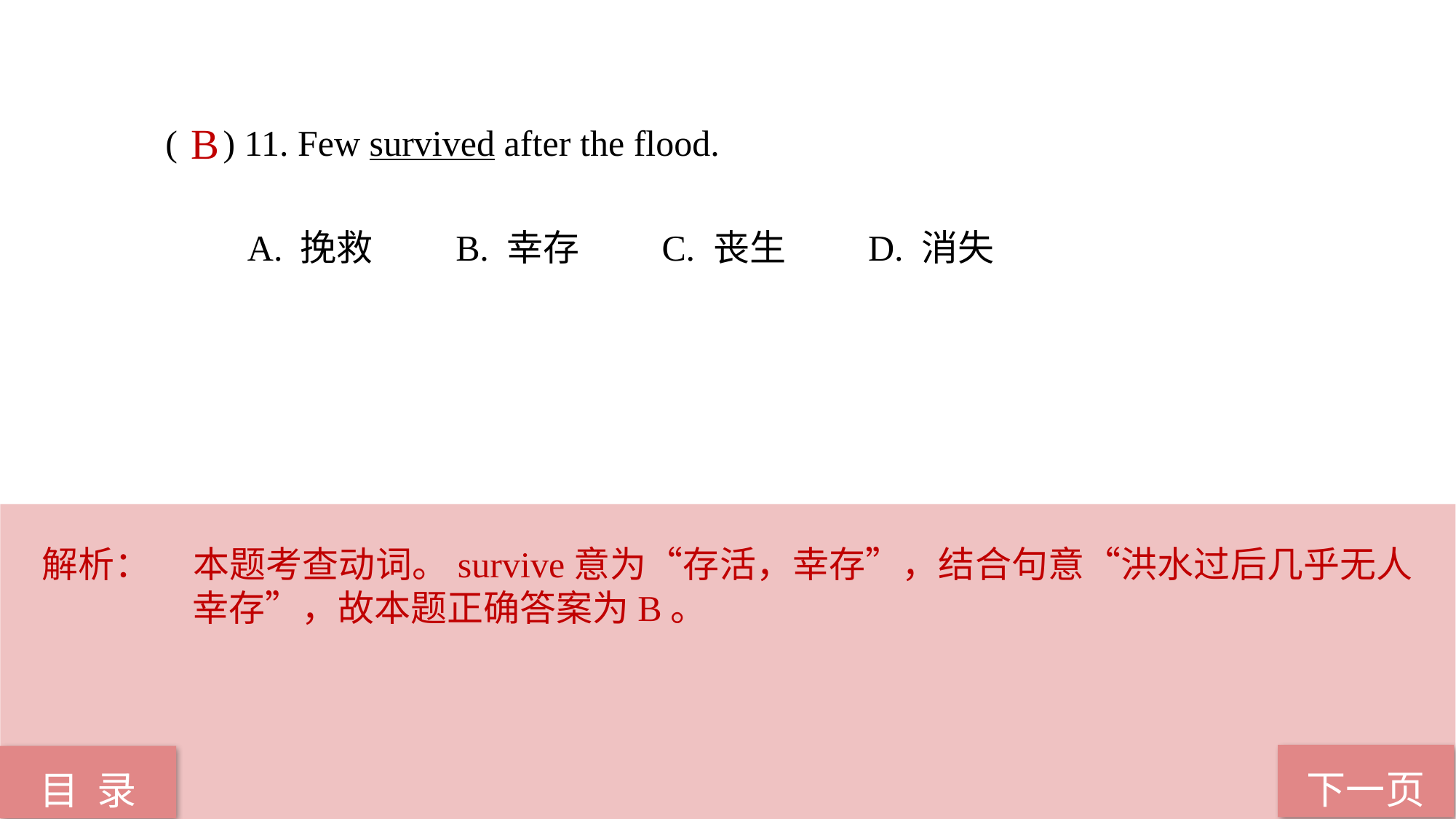

(     ) 11. Few survived after the flood.

         A. 挽救         B. 幸存         C. 丧生         D. 消失
B
解析：	本题考查动词。survive意为“存活，幸存”，结合句意“洪水过后几乎无人幸存”，故本题正确答案为B。